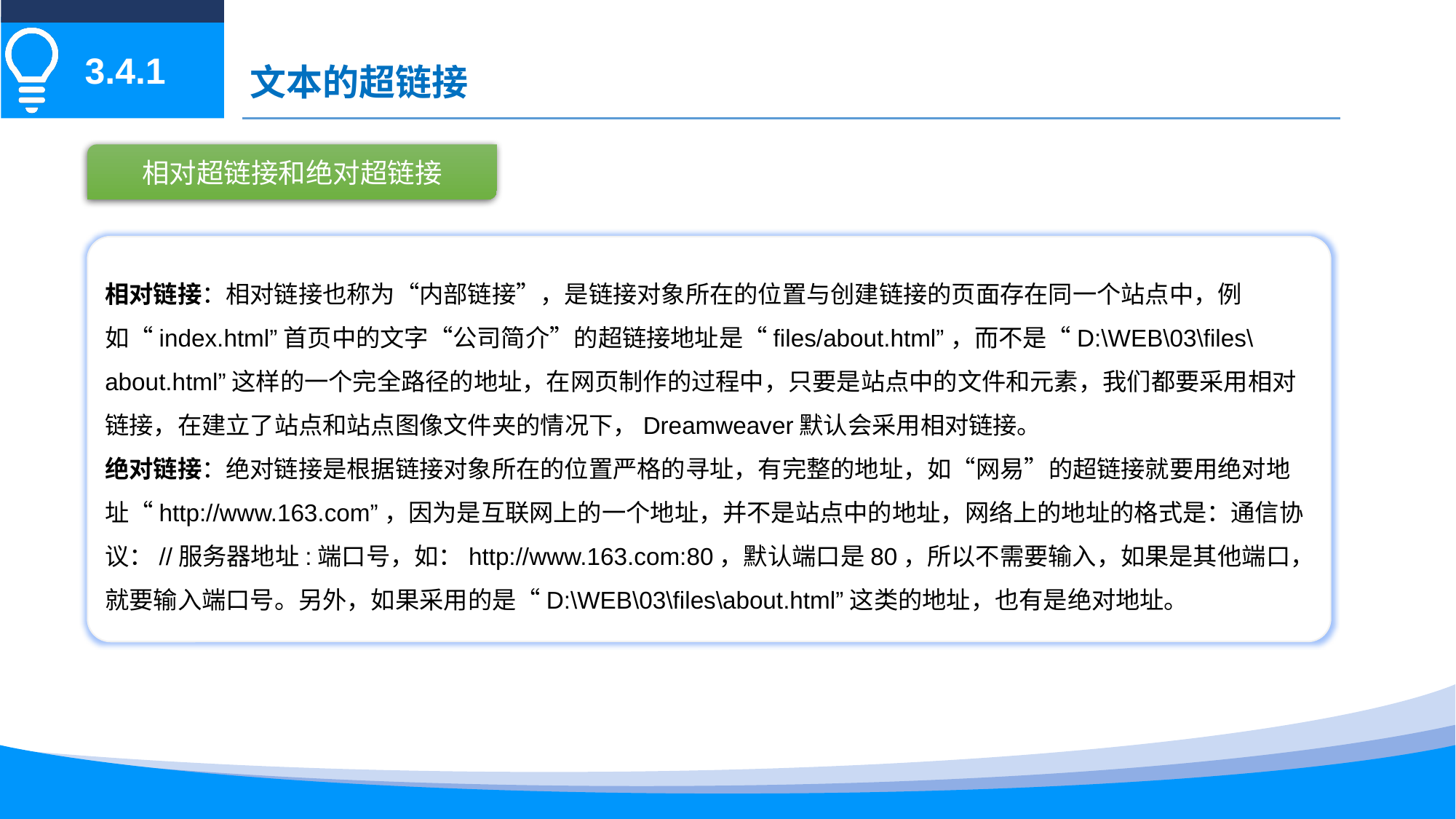

3.4.1
文本的超链接
相对超链接和绝对超链接
相对链接：相对链接也称为“内部链接”，是链接对象所在的位置与创建链接的页面存在同一个站点中，例如“index.html”首页中的文字“公司简介”的超链接地址是“files/about.html”，而不是“D:\WEB\03\files\about.html”这样的一个完全路径的地址，在网页制作的过程中，只要是站点中的文件和元素，我们都要采用相对链接，在建立了站点和站点图像文件夹的情况下，Dreamweaver默认会采用相对链接。
绝对链接：绝对链接是根据链接对象所在的位置严格的寻址，有完整的地址，如“网易”的超链接就要用绝对地址“http://www.163.com”，因为是互联网上的一个地址，并不是站点中的地址，网络上的地址的格式是：通信协议：//服务器地址:端口号，如：http://www.163.com:80，默认端口是80，所以不需要输入，如果是其他端口，就要输入端口号。另外，如果采用的是“D:\WEB\03\files\about.html”这类的地址，也有是绝对地址。